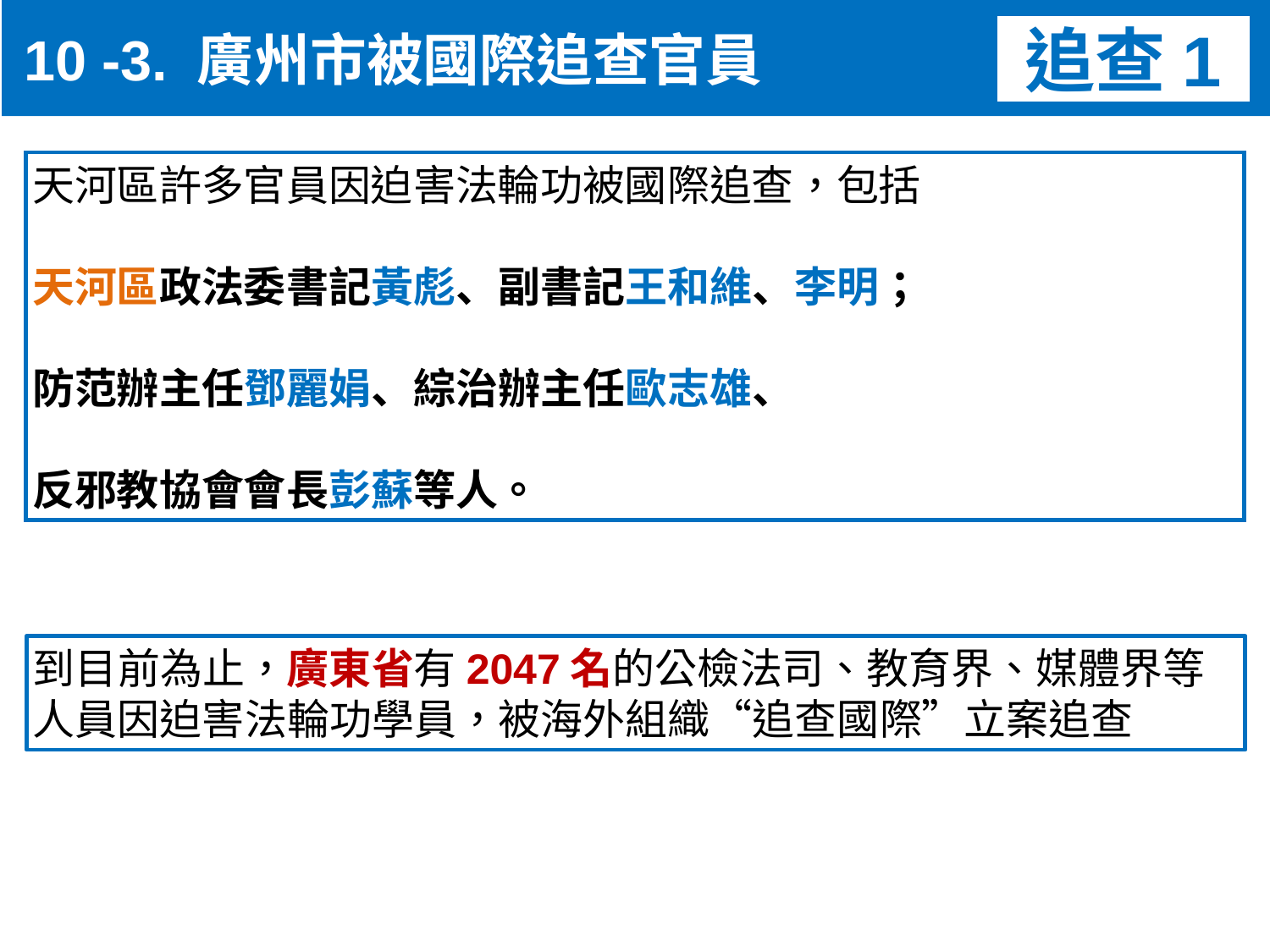

10 -3. 廣州市被國際追查官員
追查1

天河區許多官員因迫害法輪功被國際追查，包括

天河區政法委書記黃彪、副書記王和維、李明；

防范辦主任鄧麗娟、綜治辦主任歐志雄、

反邪教協會會長彭蘇等人。
到目前為止，廣東省有2047名的公檢法司、教育界、媒體界等人員因迫害法輪功學員，被海外組織“追查國際”立案追查